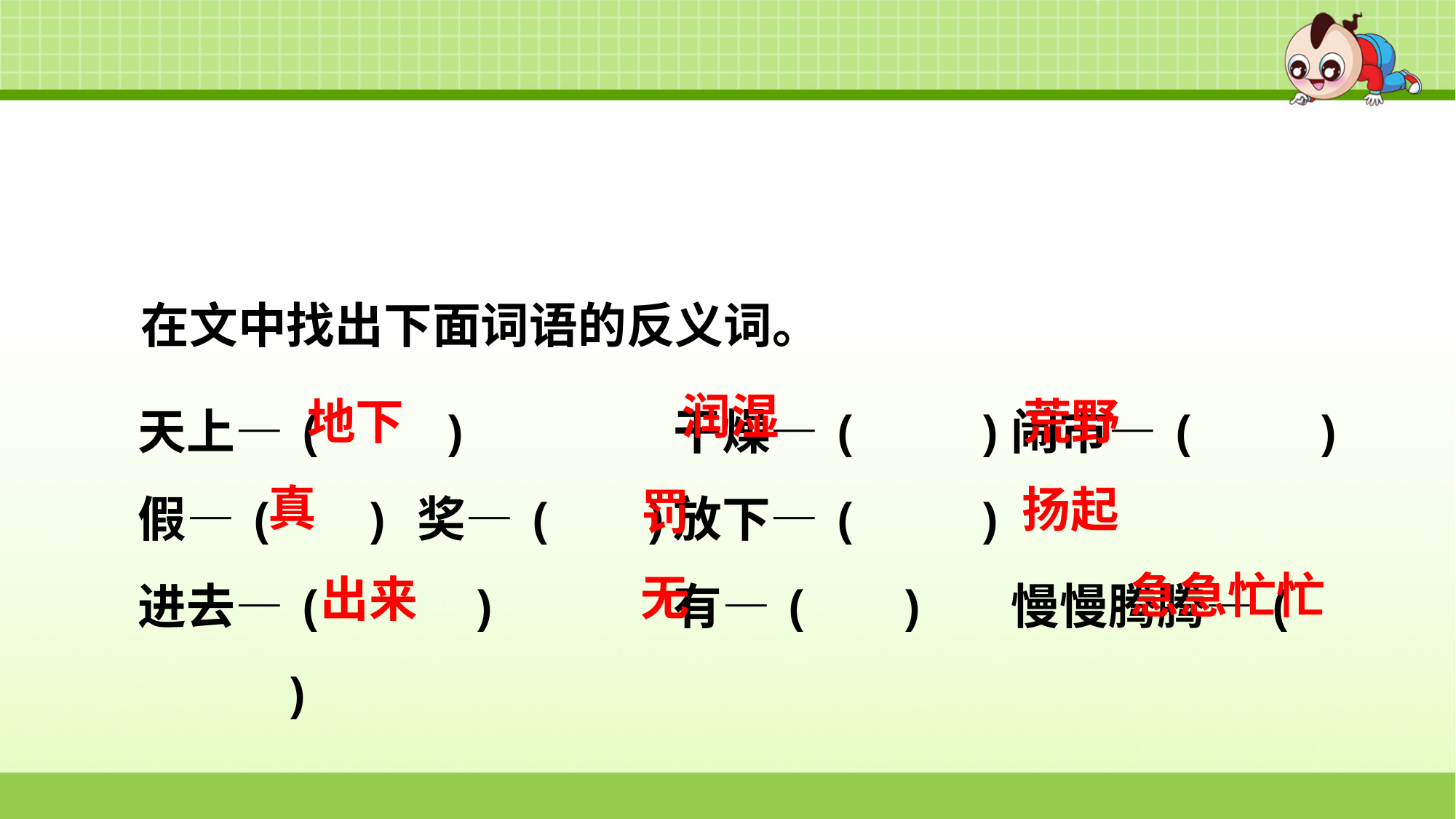

在文中找出下面词语的反义词。
天上—(    )	干燥—(    )	闹市—(    )
假—(   )	奖—(   )	放下—(    )
进去—(     )	有—(   )	慢慢腾腾—(         )
润湿
地下
荒野
真
扬起
罚
急急忙忙
无
出来